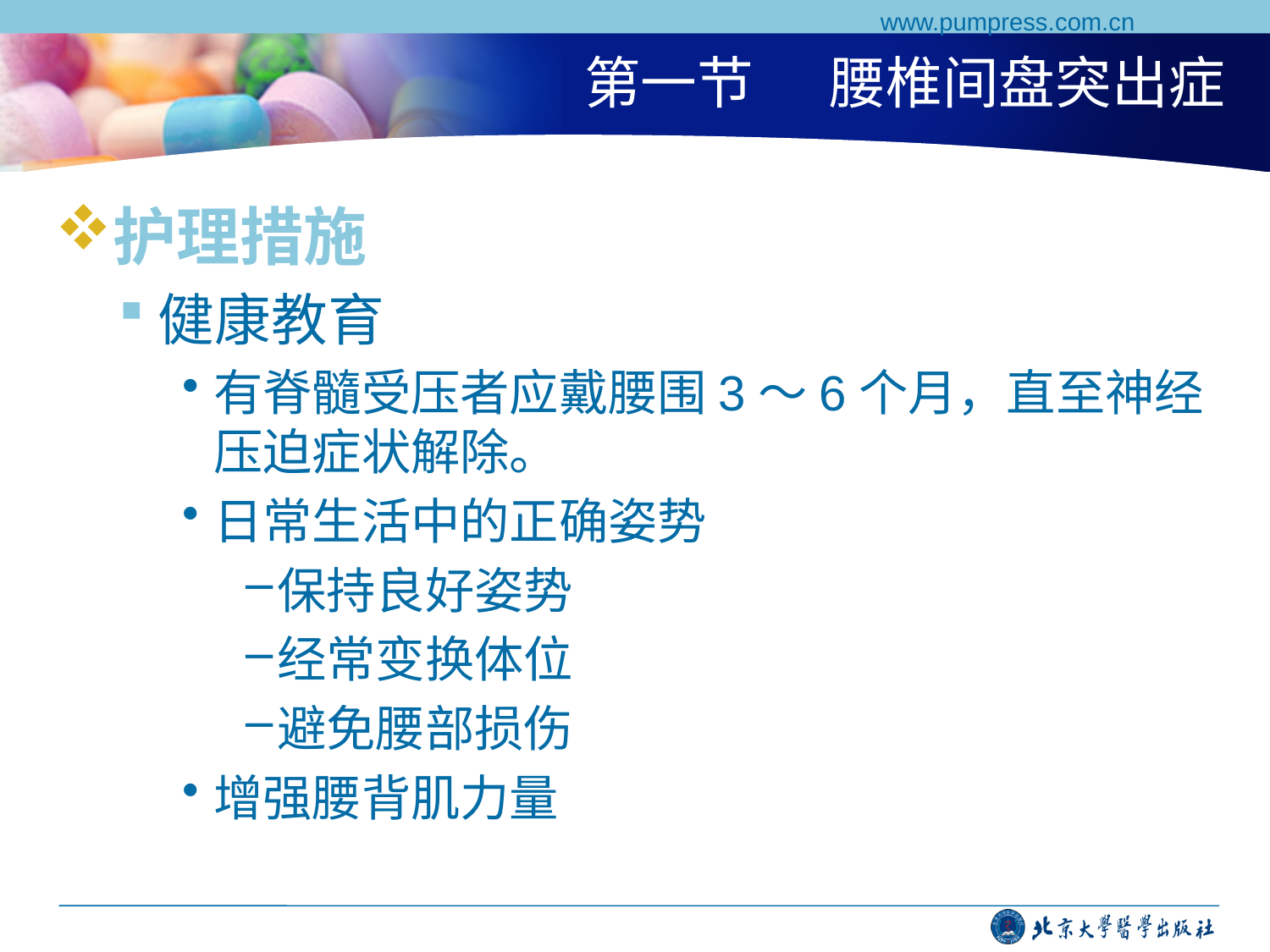

www.pumpress.com.cn
# 第一节      腰椎间盘突出症
护理措施
健康教育
有脊髓受压者应戴腰围3～6个月，直至神经压迫症状解除。
日常生活中的正确姿势
保持良好姿势
经常变换体位
避免腰部损伤
增强腰背肌力量